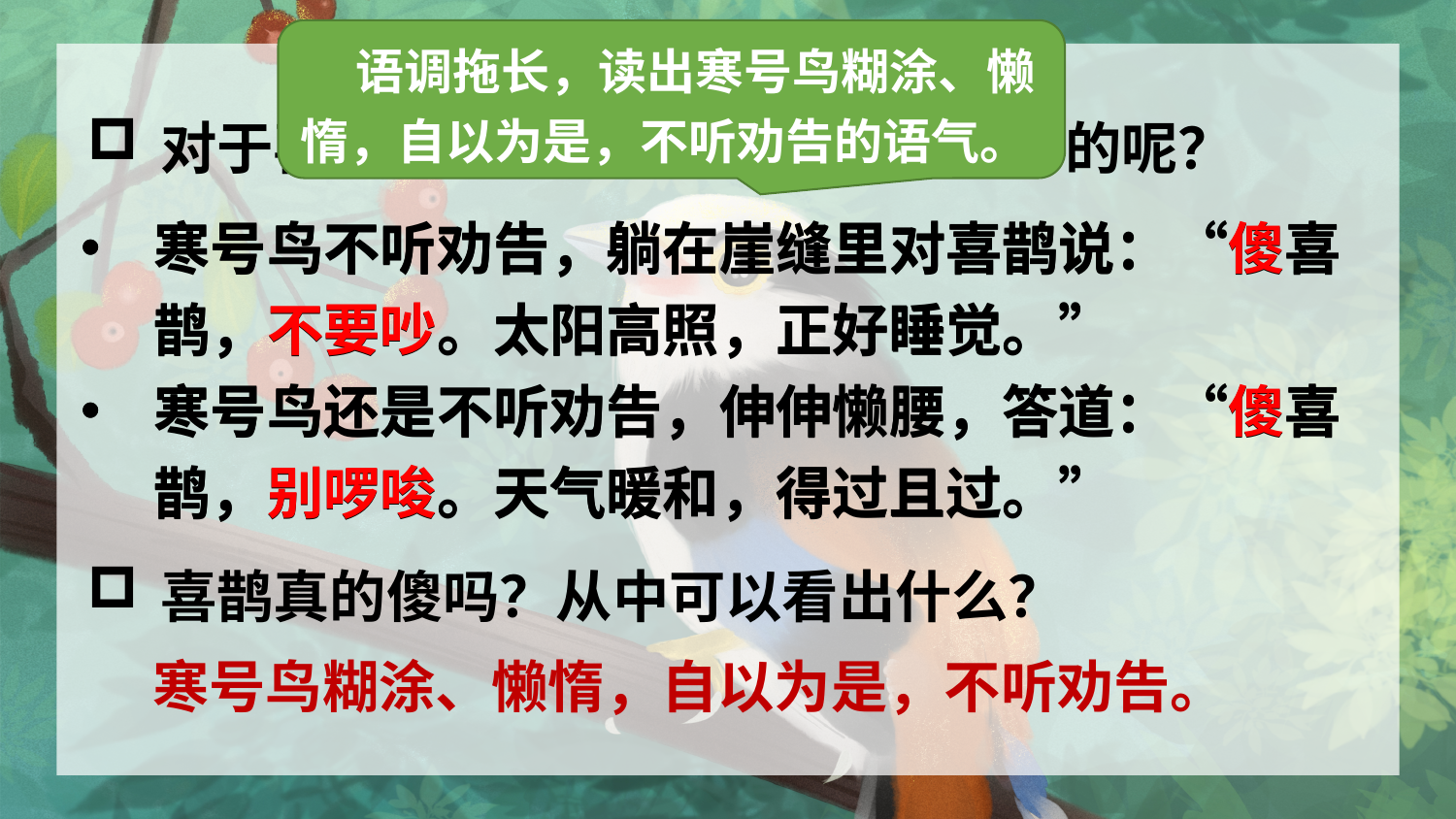

语调拖长，读出寒号鸟糊涂、懒惰，自以为是，不听劝告的语气。
对于喜鹊的劝告，寒号鸟是怎么回答的呢？
寒号鸟不听劝告，躺在崖缝里对喜鹊说：“傻喜鹊，不要吵。太阳高照，正好睡觉。”
寒号鸟还是不听劝告，伸伸懒腰，答道：“傻喜鹊，别啰唆。天气暖和，得过且过。”
寒号鸟不听劝告，躺在崖缝里对喜鹊说：“傻喜鹊，不要吵。太阳高照，正好睡觉。”
寒号鸟还是不听劝告，伸伸懒腰，答道：“傻喜鹊，别啰唆。天气暖和，得过且过。”
喜鹊真的傻吗？从中可以看出什么？
    寒号鸟糊涂、懒惰，自以为是，不听劝告。